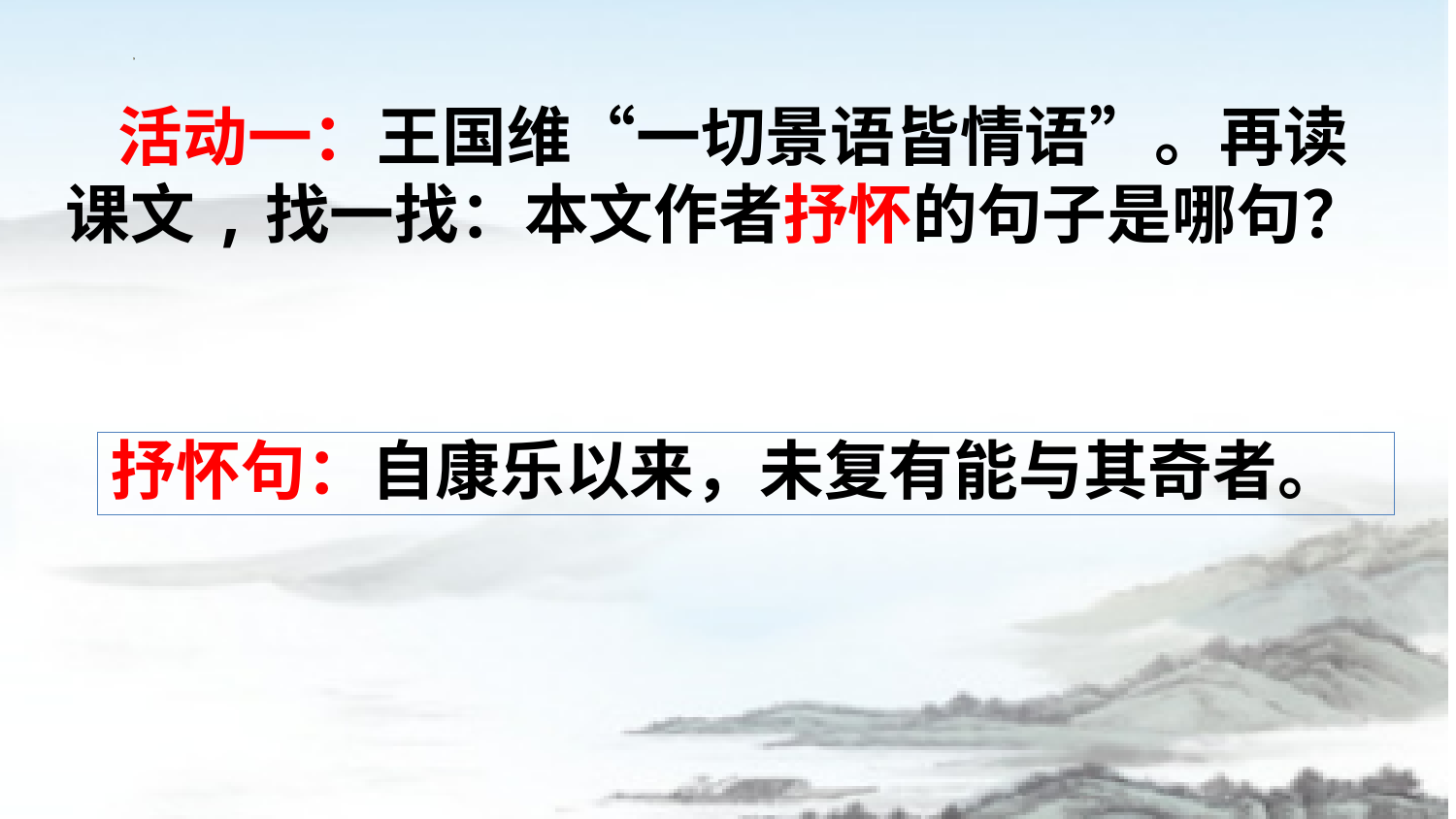

活动一：王国维“一切景语皆情语”。再读课文,找一找：本文作者抒怀的句子是哪句？

抒怀句：自康乐以来，未复有能与其奇者。